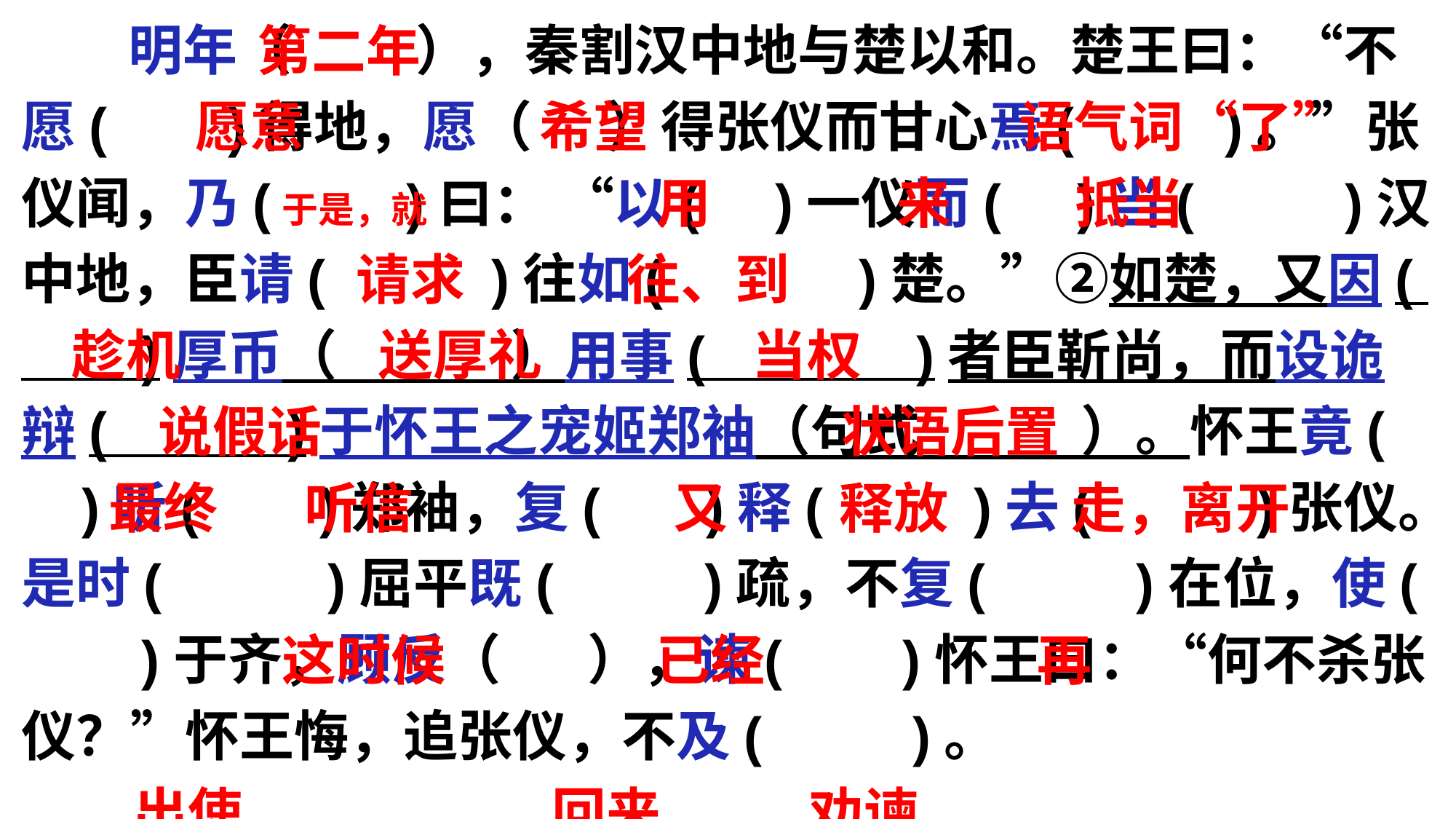

明年（          ），秦割汉中地与楚以和。楚王曰：“不愿(        )得地，愿（      ）得张仪而甘心焉(          )。”张仪闻，乃(         )曰： “以(     )一仪而(     )当(          )汉中地，臣请(           )往如(             )楚。”②如楚，又因(          )厚币（              ）用事(              )者臣靳尚，而设诡辩(            )于怀王之宠姬郑袖（句式             ）。怀王竟(        )听(        )郑袖，复(       )释(          )去(           )张仪。是时(           )屈平既(          )疏，不复(          )在位，使(          )于齐，顾反（       ），谏(        )怀王曰：“何不杀张仪？”怀王悔，追张仪，不及(          )。
                  第二年
             愿意                   希望                              语气词“了”
                    于是，就                            用               来          抵当
                          请求             往、到
   趁机                送厚礼                 当权
          说假话                                          状语后置
      最终       听信                     又         释放          走，离开
                    这时候                 已经                      再
        出使                         回来            劝谏
                                                           追上，赶上